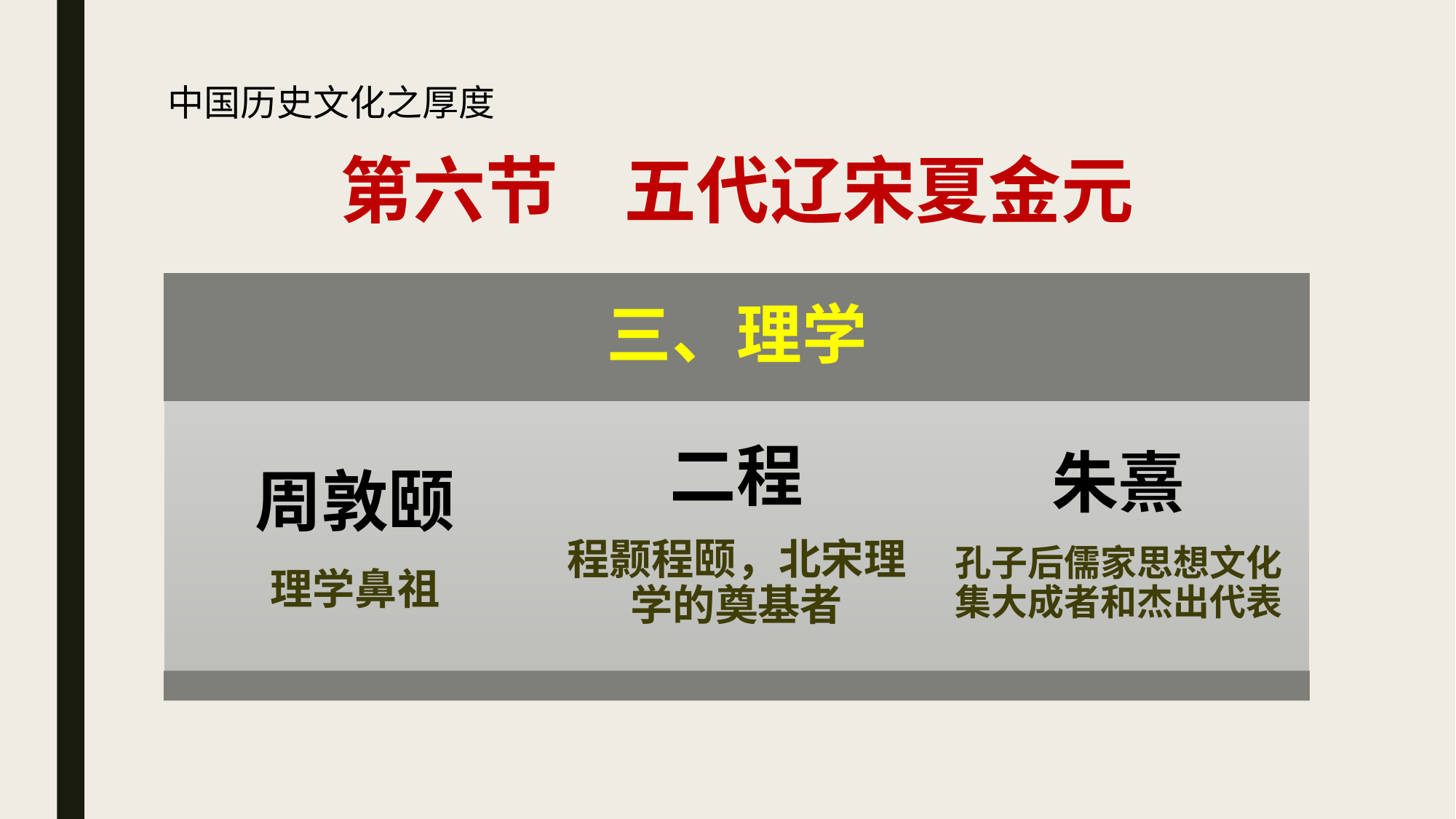

中国历史文化之厚度
# 第六节    五代辽宋夏金元
三、理学
周敦颐
理学鼻祖
二程
程颢程颐，北宋理学的奠基者
朱熹
孔子后儒家思想文化集大成者和杰出代表